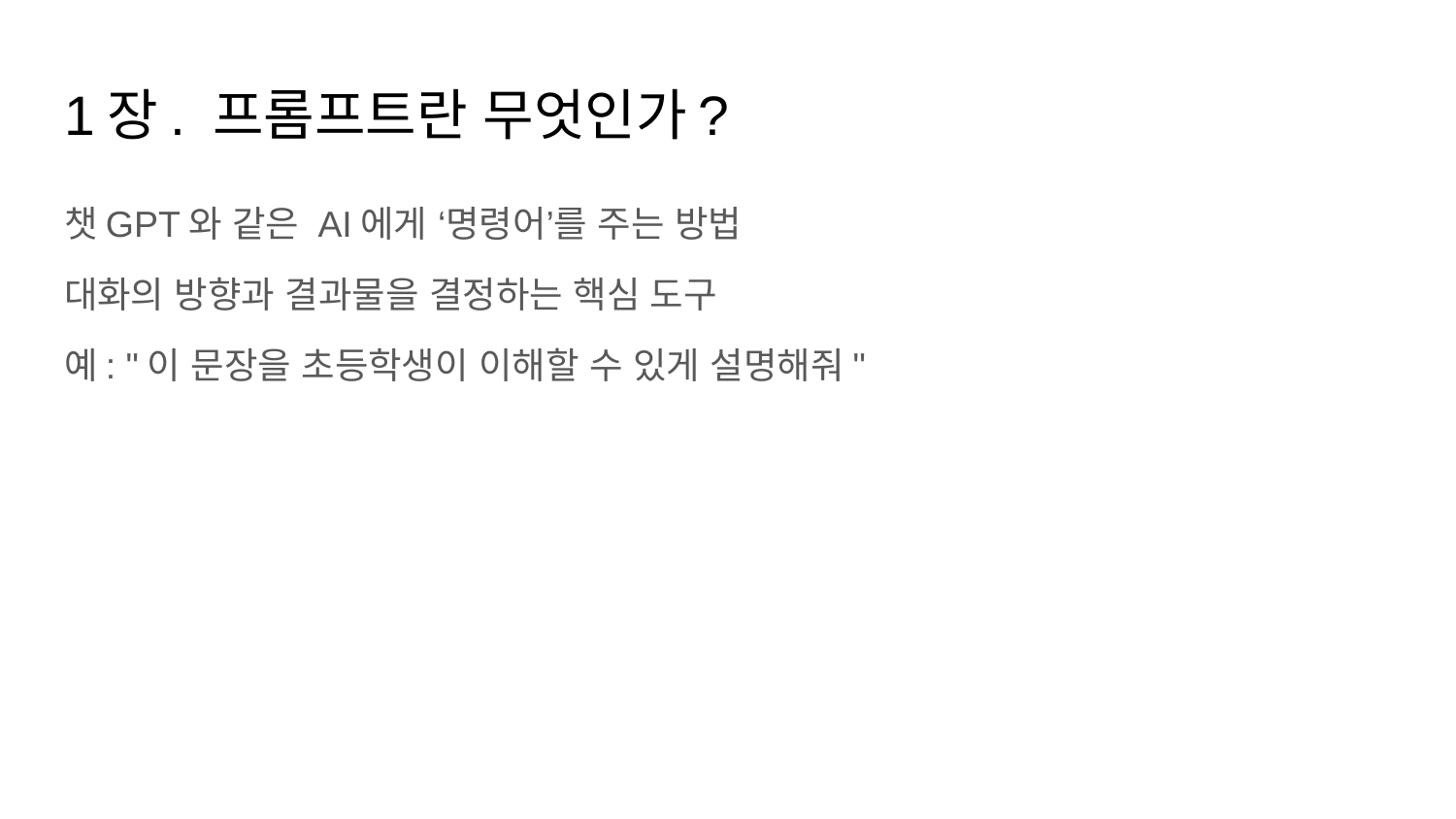

# 1장. 프롬프트란 무엇인가?
챗GPT와 같은 AI에게 ‘명령어’를 주는 방법
대화의 방향과 결과물을 결정하는 핵심 도구
예: "이 문장을 초등학생이 이해할 수 있게 설명해줘"